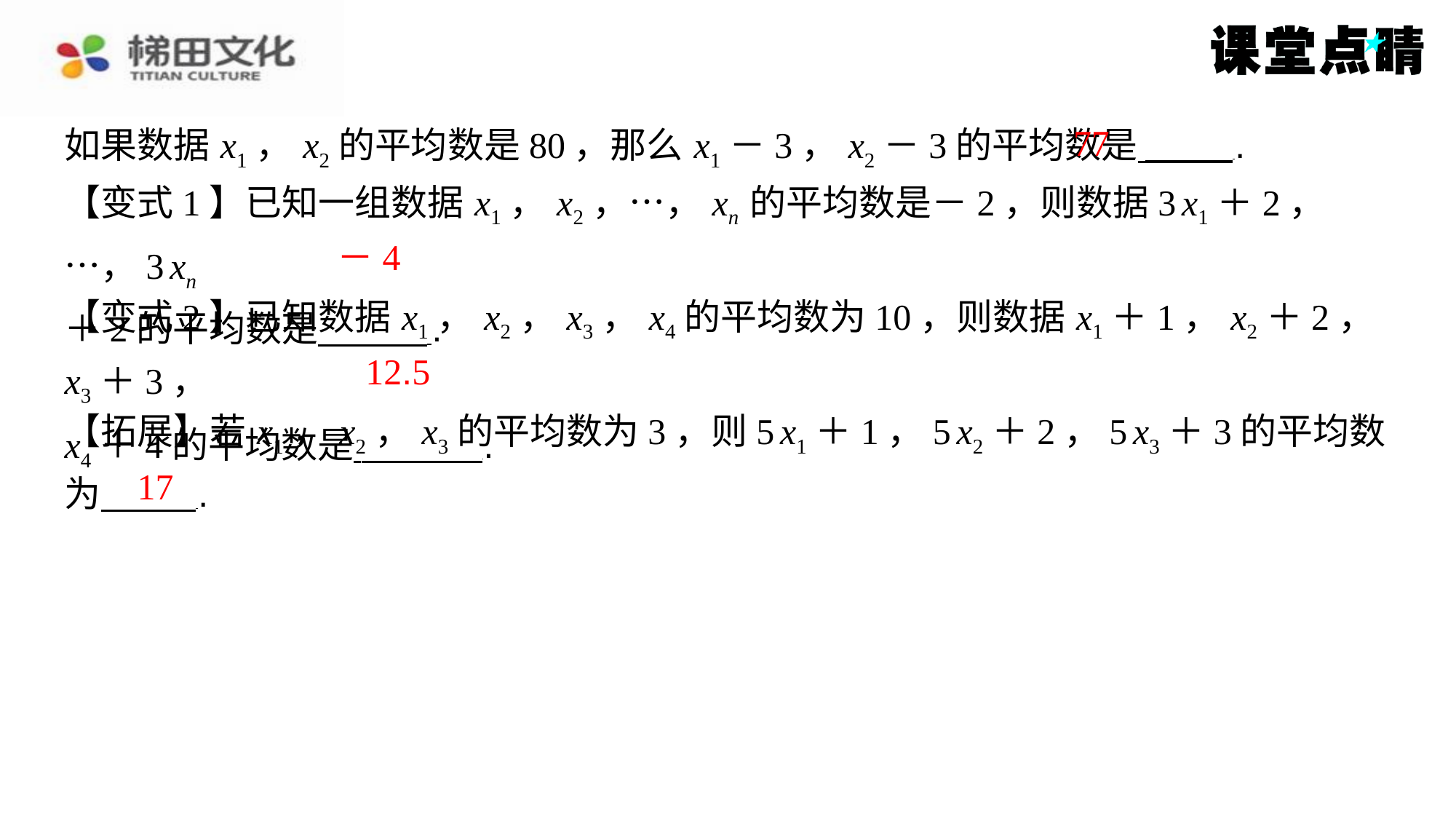

77
如果数据 x1， x2的平均数是80，那么 x1－3， x2－3的平均数是               ⁠.
【变式1】已知一组数据 x1， x2，…， xn 的平均数是－2，则数据3 x1＋2，…，3 xn
＋2的平均数是                 ⁠.
－4
【变式2】已知数据 x1， x2， x3， x4的平均数为10，则数据 x1＋1， x2＋2， x3＋3，
x4＋4的平均数是                    ⁠.
12.5
【拓展】若 x1， x2， x3的平均数为3，则5 x1＋1，5 x2＋2，5 x3＋3的平均数
为               ⁠.
17